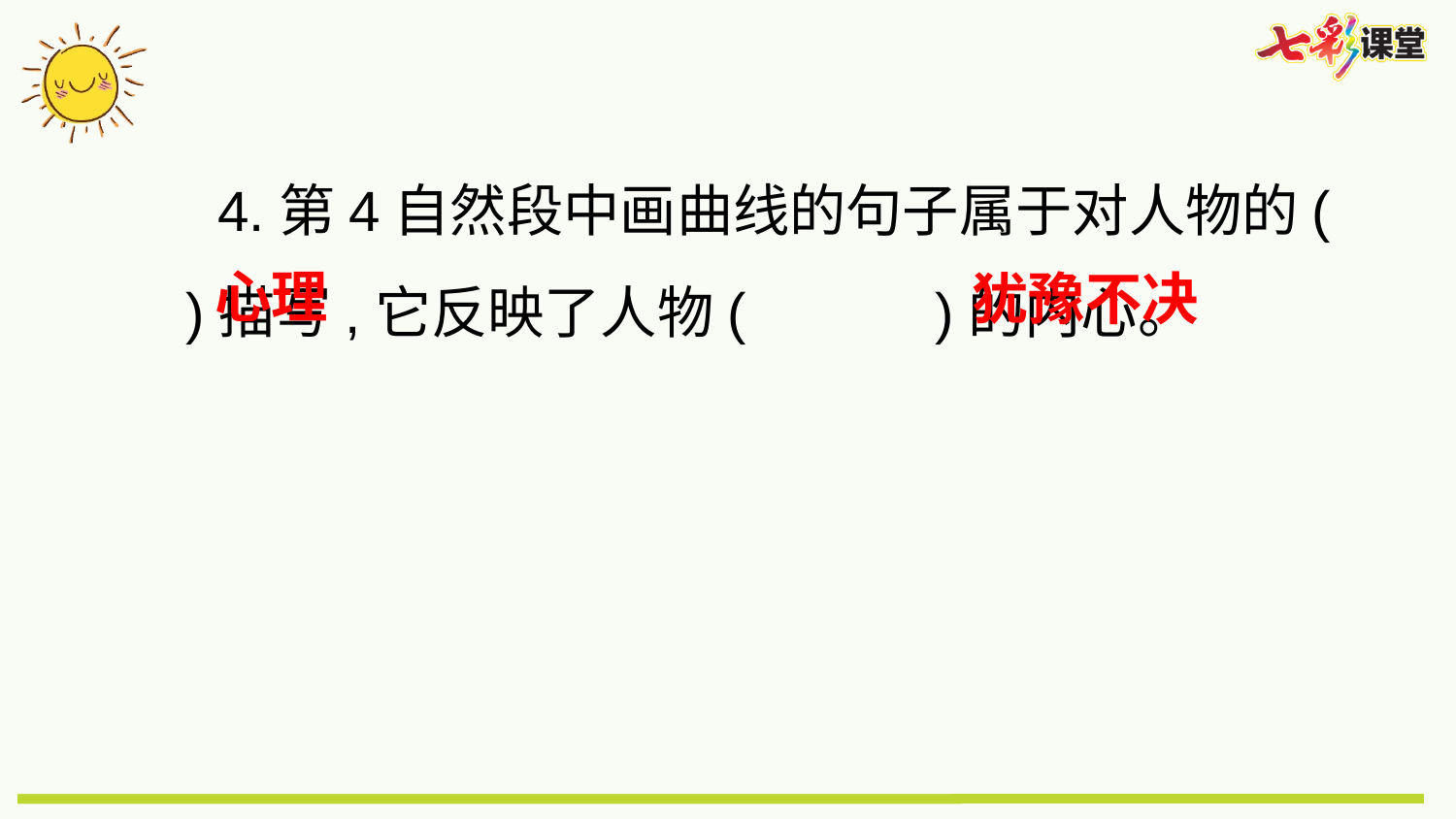

4.第4自然段中画曲线的句子属于对人物的(        )描写,它反映了人物(            )的内心。
心理
犹豫不决